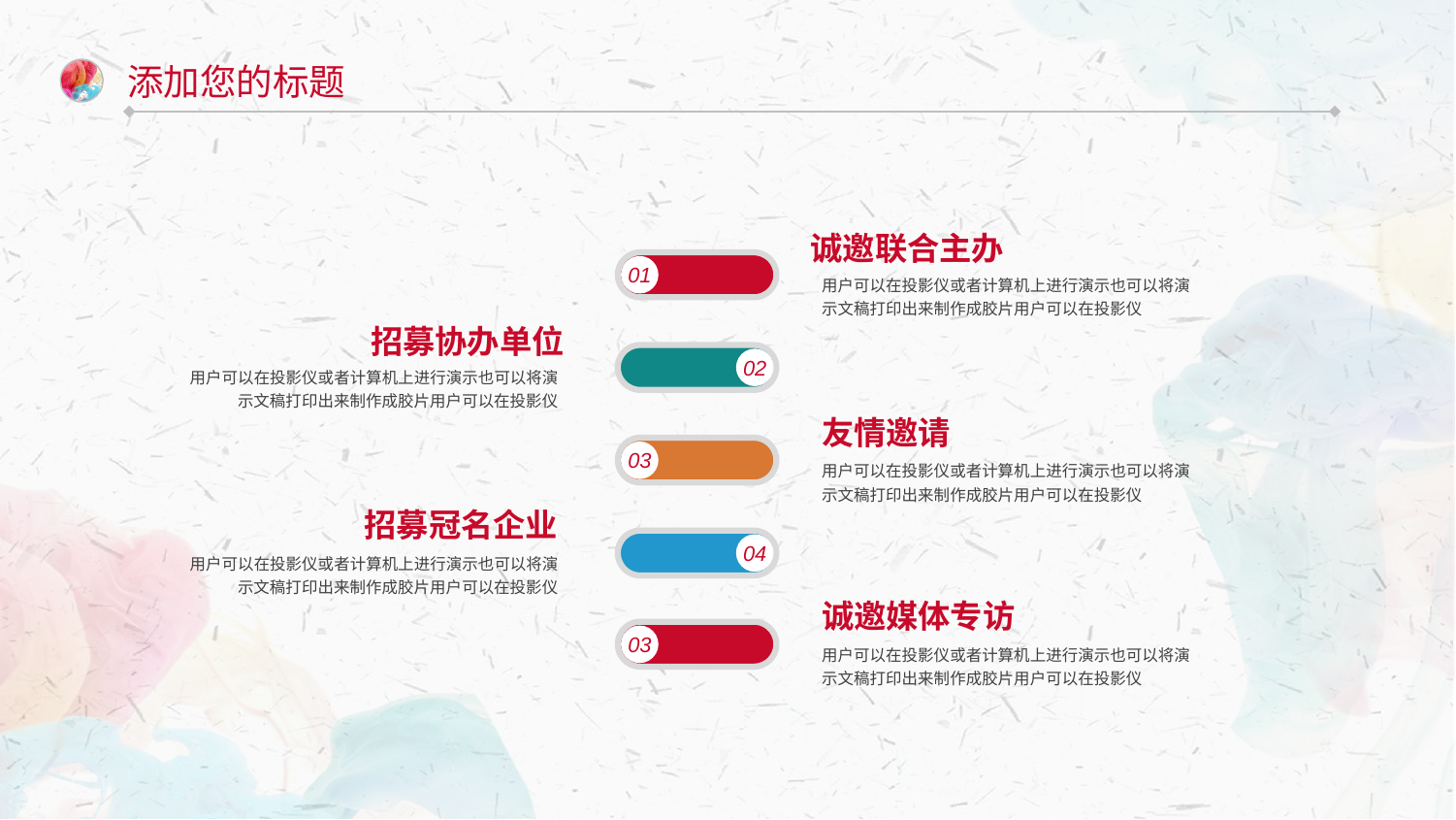

添加您的标题
诚邀联合主办
用户可以在投影仪或者计算机上进行演示也可以将演示文稿打印出来制作成胶片用户可以在投影仪

01
招募协办单位
用户可以在投影仪或者计算机上进行演示也可以将演示文稿打印出来制作成胶片用户可以在投影仪

02
友情邀请
用户可以在投影仪或者计算机上进行演示也可以将演示文稿打印出来制作成胶片用户可以在投影仪

03
招募冠名企业
用户可以在投影仪或者计算机上进行演示也可以将演示文稿打印出来制作成胶片用户可以在投影仪

04
诚邀媒体专访
用户可以在投影仪或者计算机上进行演示也可以将演示文稿打印出来制作成胶片用户可以在投影仪

03